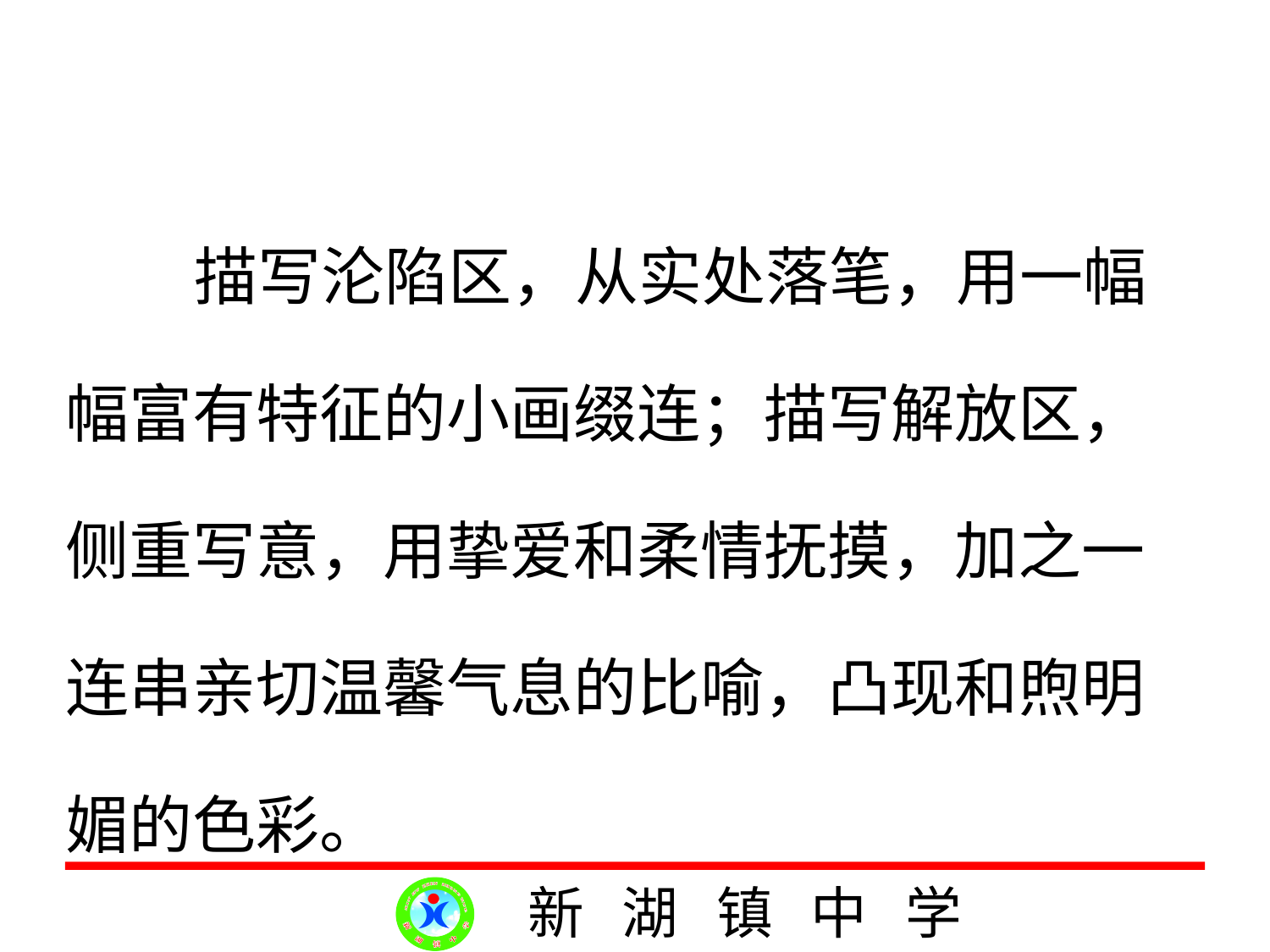

描写沦陷区，从实处落笔，用一幅幅富有特征的小画缀连；描写解放区，侧重写意，用挚爱和柔情抚摸，加之一连串亲切温馨气息的比喻，凸现和煦明媚的色彩。